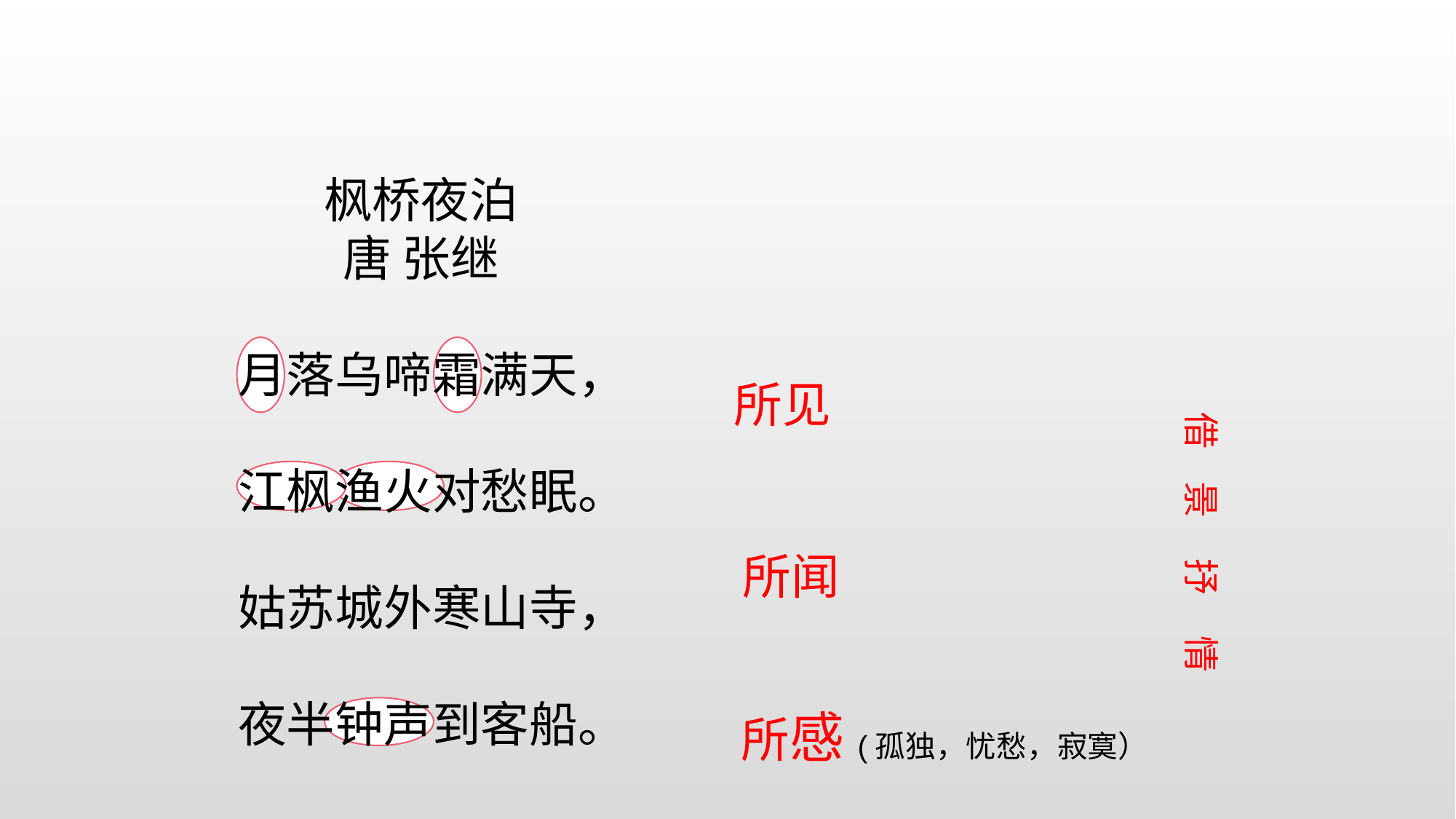

枫桥夜泊
唐 张继

 月落乌啼霜满天，

 江枫渔火对愁眠。

 姑苏城外寒山寺，

 夜半钟声到客船。

所见

借    景     抒     情

所闻

所感(孤独，忧愁，寂寞）